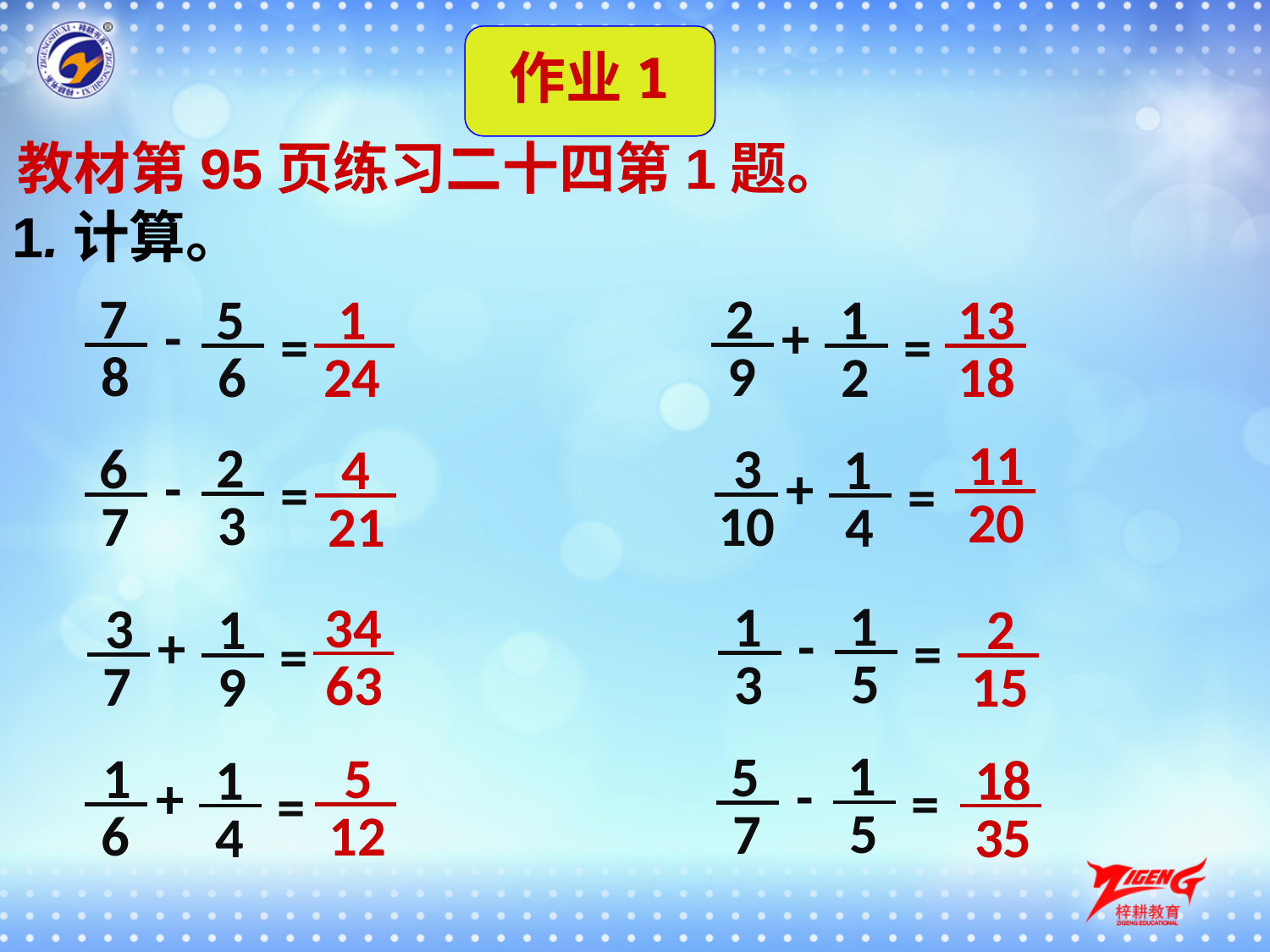

作业1
教材第95页练习二十四第1题。
1.计算。
7
2
5
1
1
13
-
+
=
=
8
9
6
24
2
18
11
2
6
3
4
1
-
+
=
=
20
3
7
10
21
4
1
1
34
3
1
2
-
+
=
=
5
3
63
7
9
15
1
5
1
5
1
18
-
+
=
=
5
7
6
12
4
35